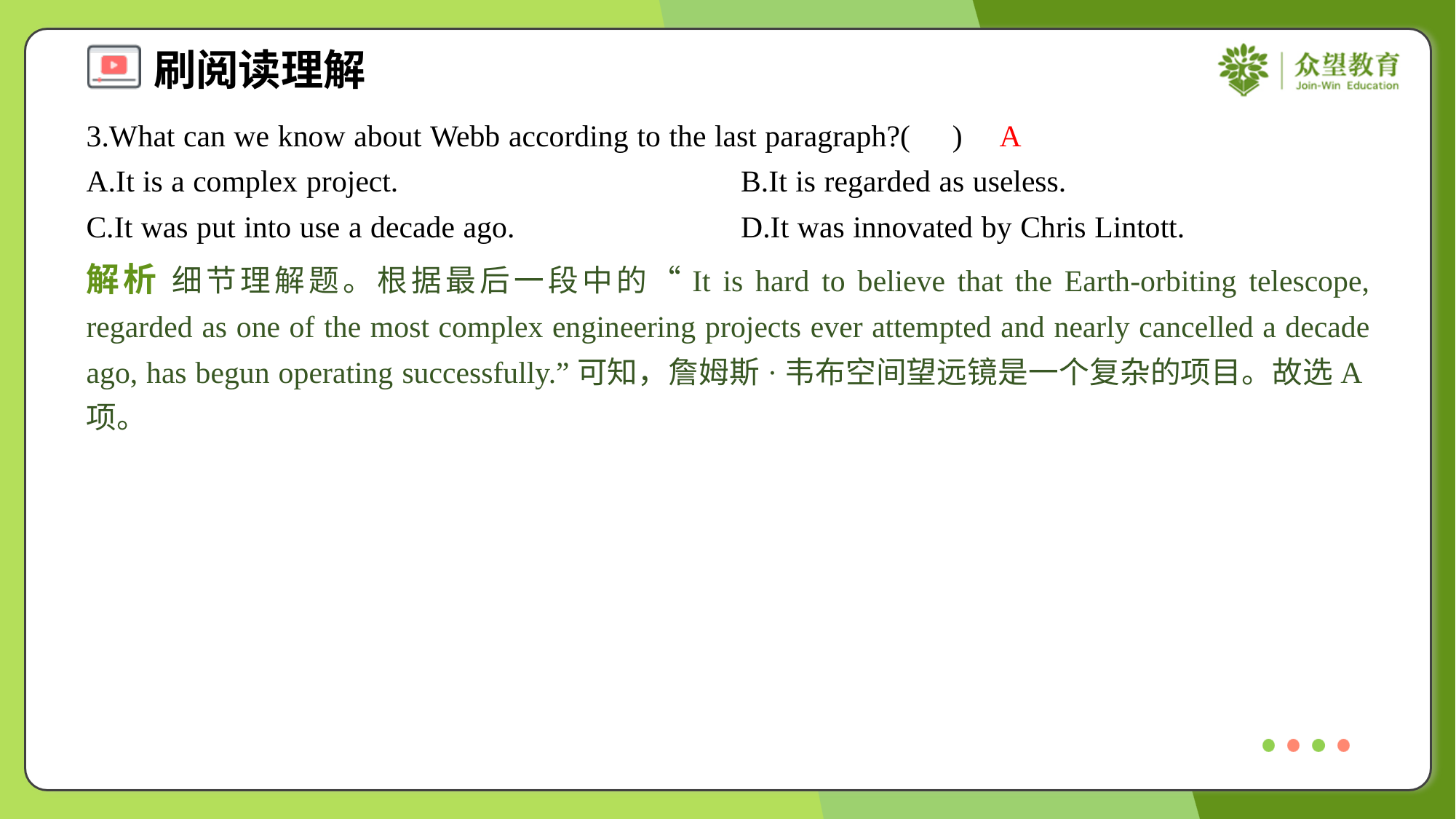

3.What can we know about Webb according to the last paragraph?(     )
A
A.It is a complex project.	B.It is regarded as useless.
C.It was put into use a decade ago.	D.It was innovated by Chris Lintott.
解析 细节理解题。根据最后一段中的“It is hard to believe that the Earth-orbiting telescope, regarded as one of the most complex engineering projects ever attempted and nearly cancelled a decade ago, has begun operating successfully.”可知，詹姆斯·韦布空间望远镜是一个复杂的项目。故选A项。